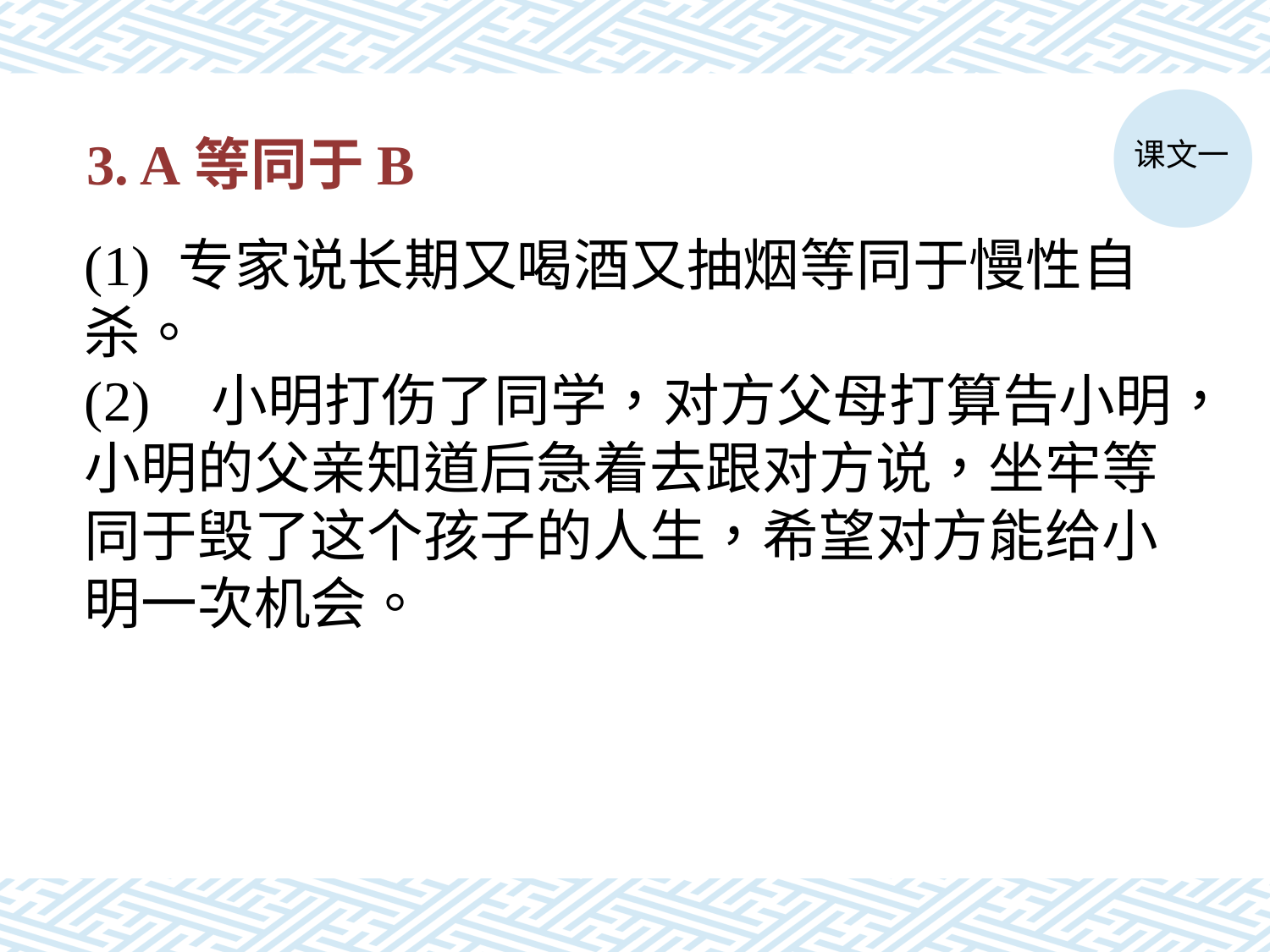

课文一
# 3. A等同于B
(1) 专家说长期又喝酒又抽烟等同于慢性自杀。
(2)	小明打伤了同学，对方父母打算告小明，小明的父亲知道后急着去跟对方说，坐牢等同于毁了这个孩子的人生，希望对方能给小明一次机会。